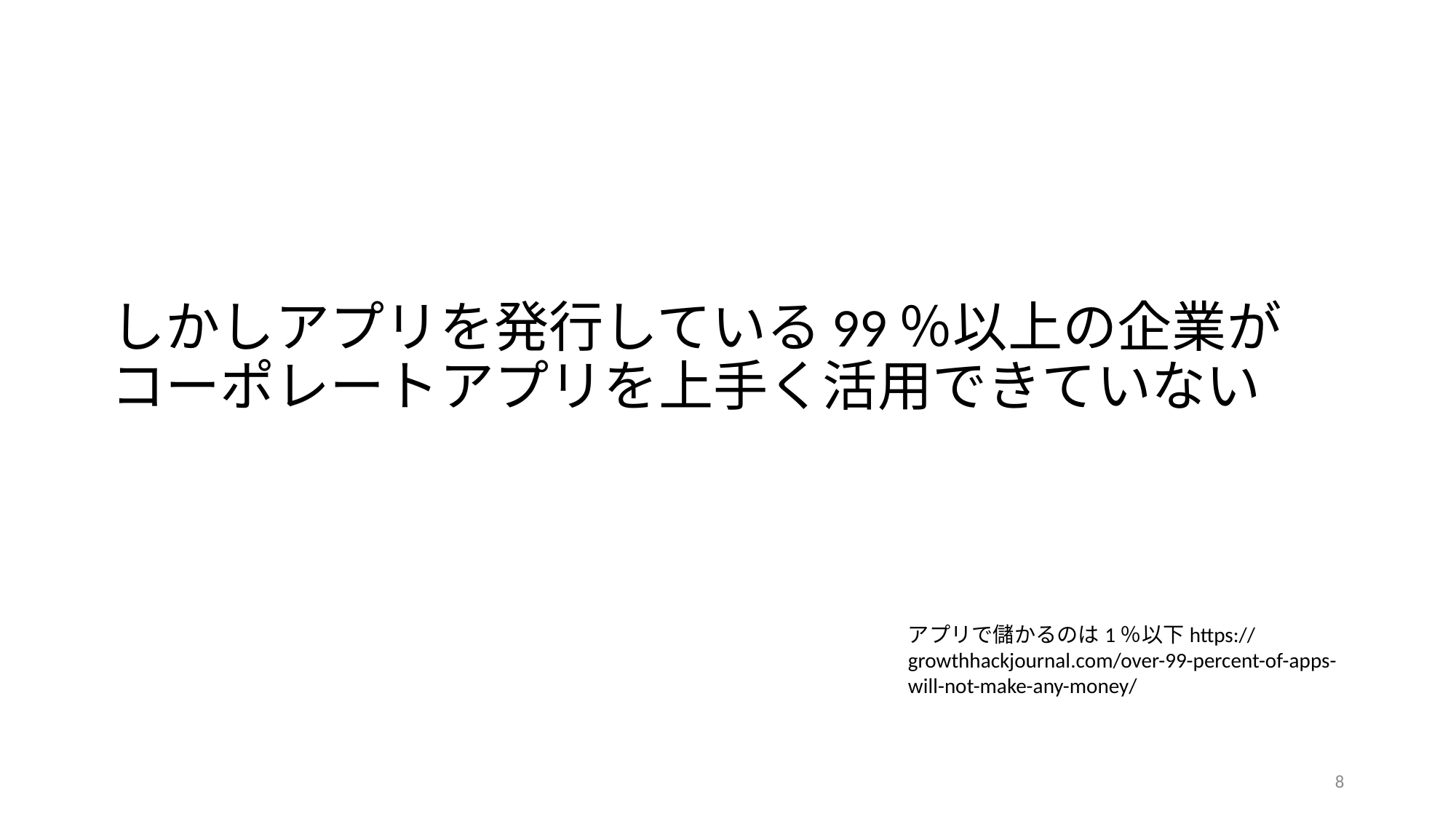

# しかしアプリを発行している99％以上の企業がコーポレートアプリを上手く活用できていない
アプリで儲かるのは1％以下https://growthhackjournal.com/over-99-percent-of-apps-will-not-make-any-money/
8